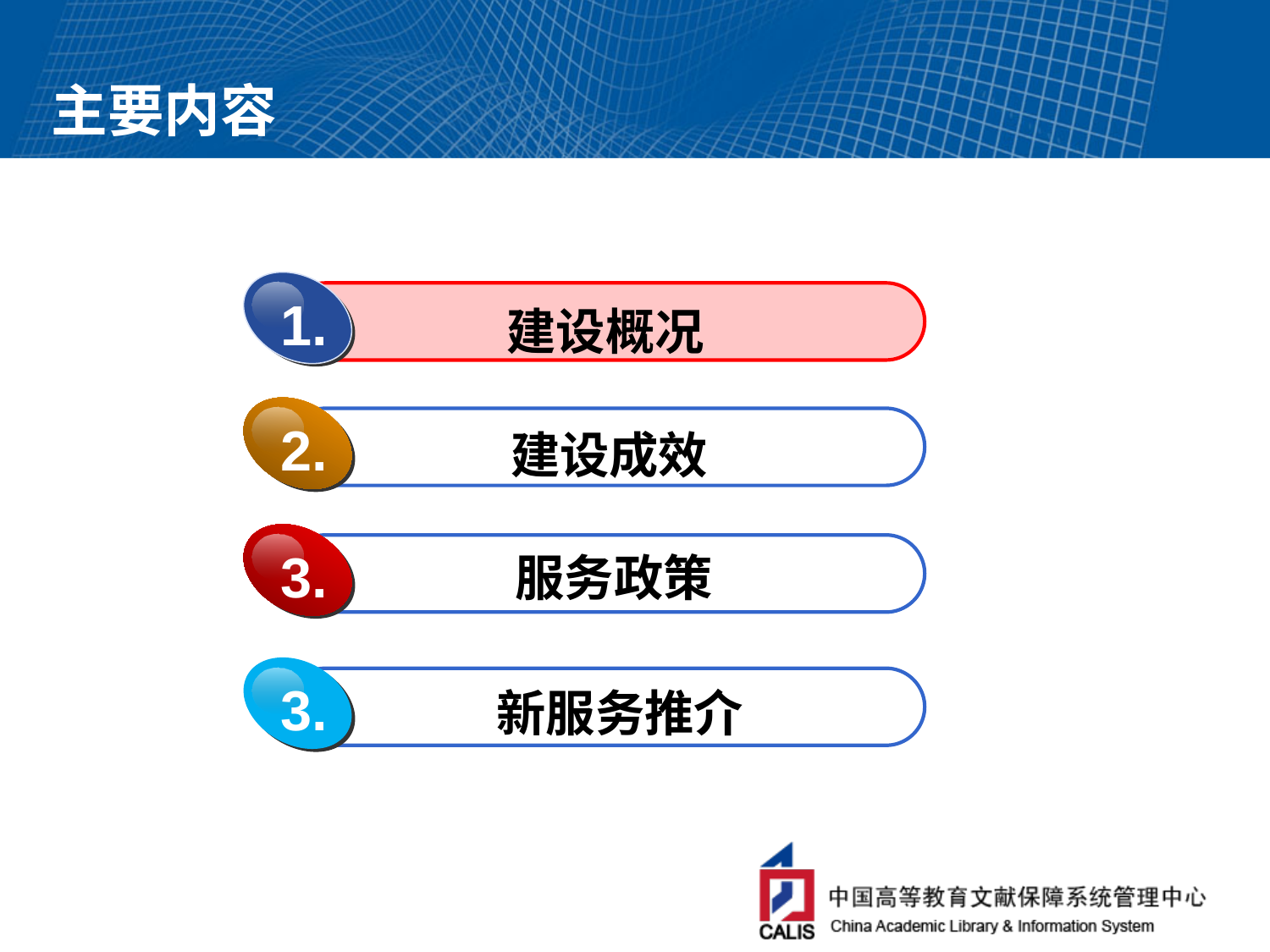

# 主要内容

1.

建设概况

2.

建设成效

3.

服务政策

3.

新服务推介